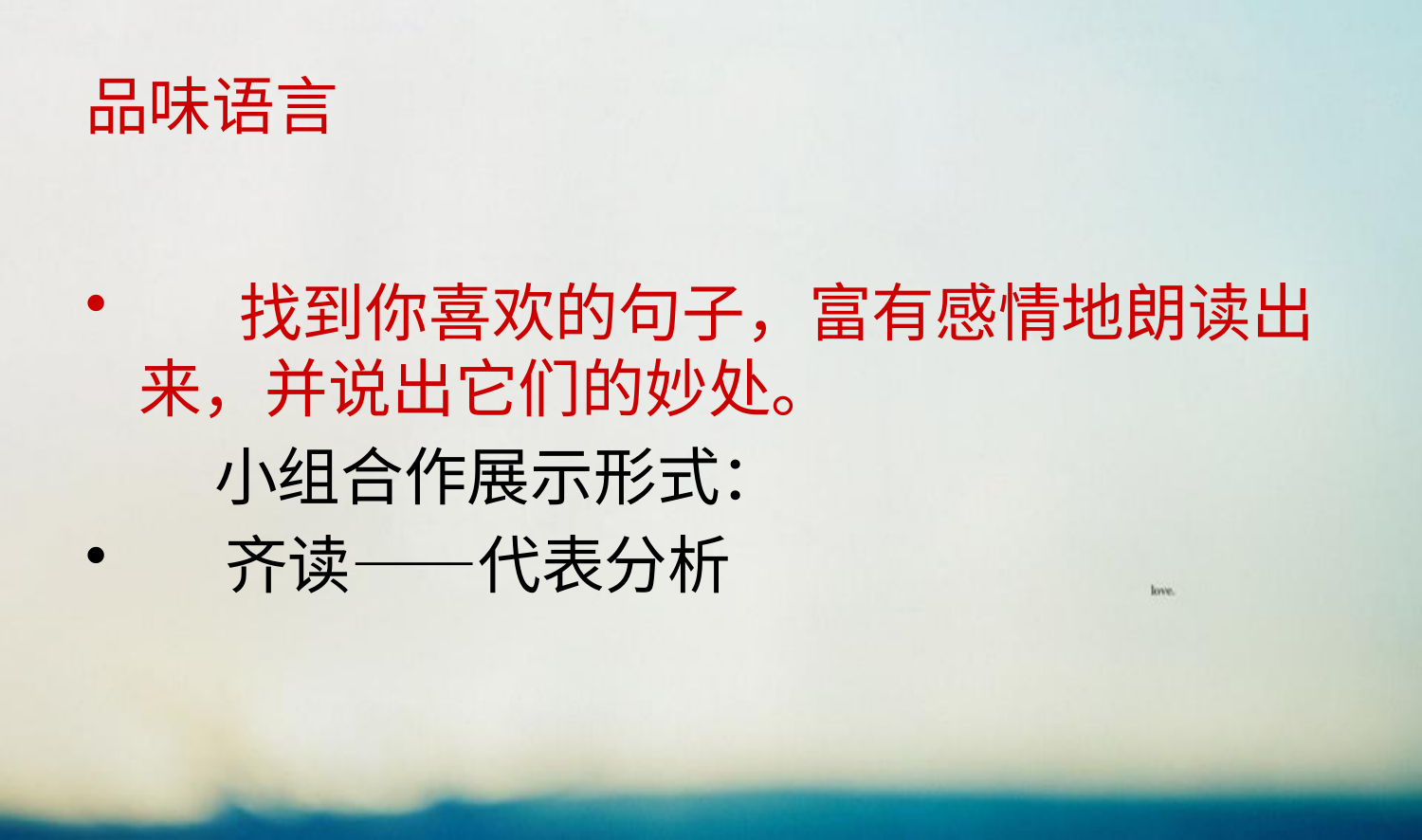

# 品味语言

      找到你喜欢的句子，富有感情地朗读出来，并说出它们的妙处。
        小组合作展示形式：
     齐读——代表分析